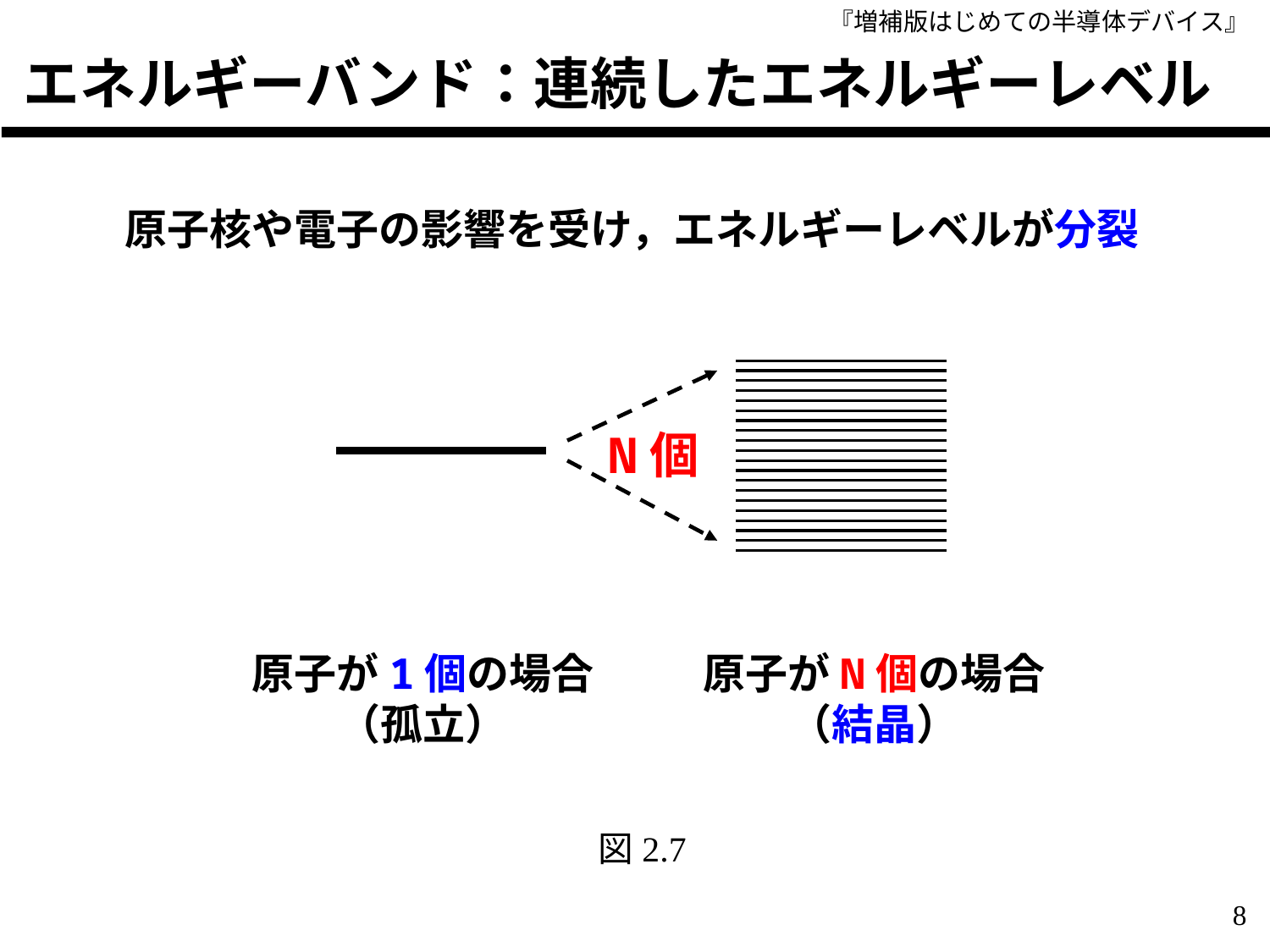

# エネルギーバンド：連続したエネルギーレベル
原子核や電子の影響を受け，エネルギーレベルが分裂
N個
原子が1個の場合
（孤立）
原子がN個の場合
（結晶）
図2.7

8